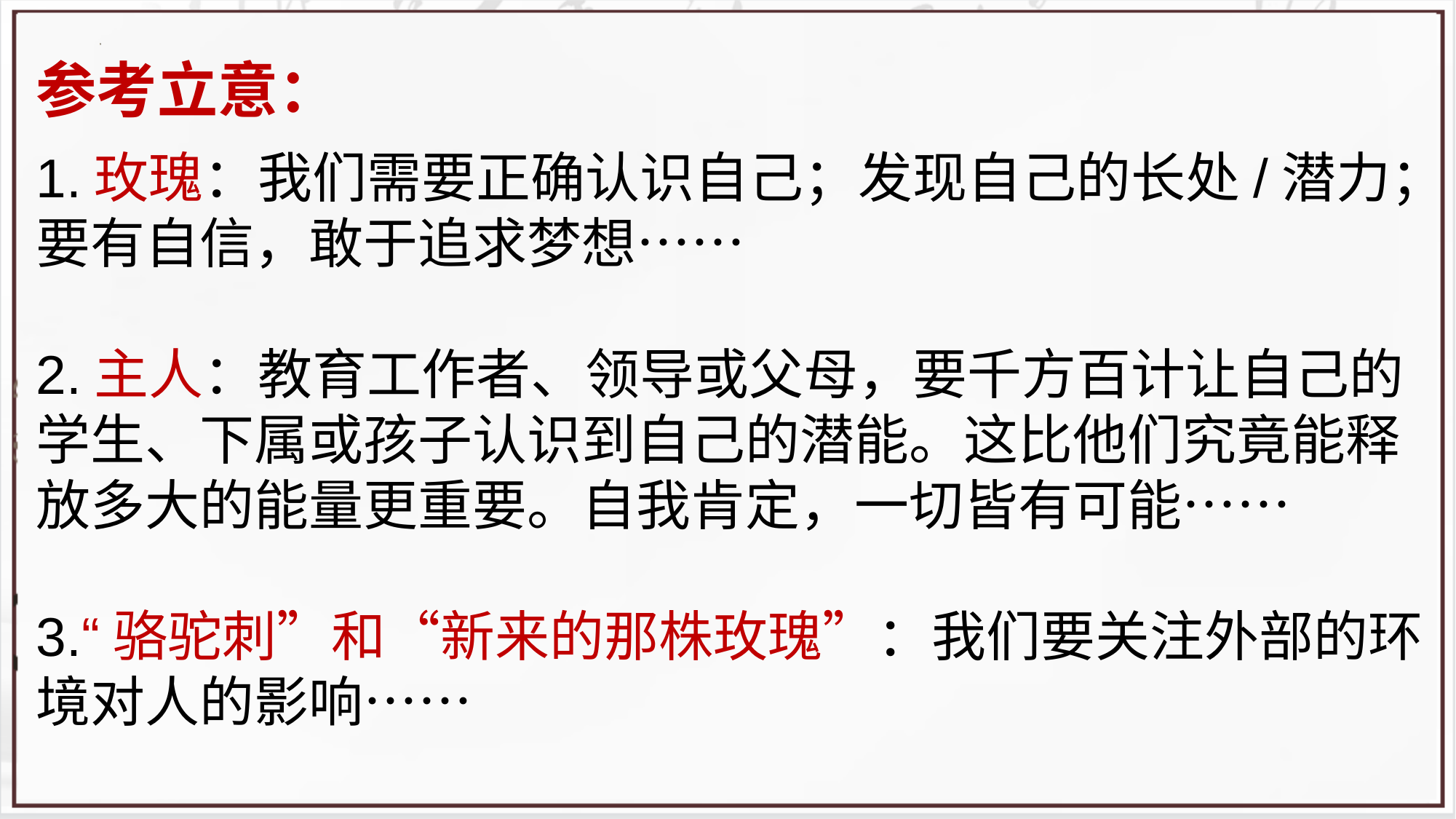

参考立意：
1.玫瑰：我们需要正确认识自己；发现自己的长处/潜力；要有自信，敢于追求梦想……

2.主人：教育工作者、领导或父母，要千方百计让自己的学生、下属或孩子认识到自己的潜能。这比他们究竟能释放多大的能量更重要。自我肯定，一切皆有可能……

3.“骆驼刺”和“新来的那株玫瑰”：我们要关注外部的环境对人的影响……